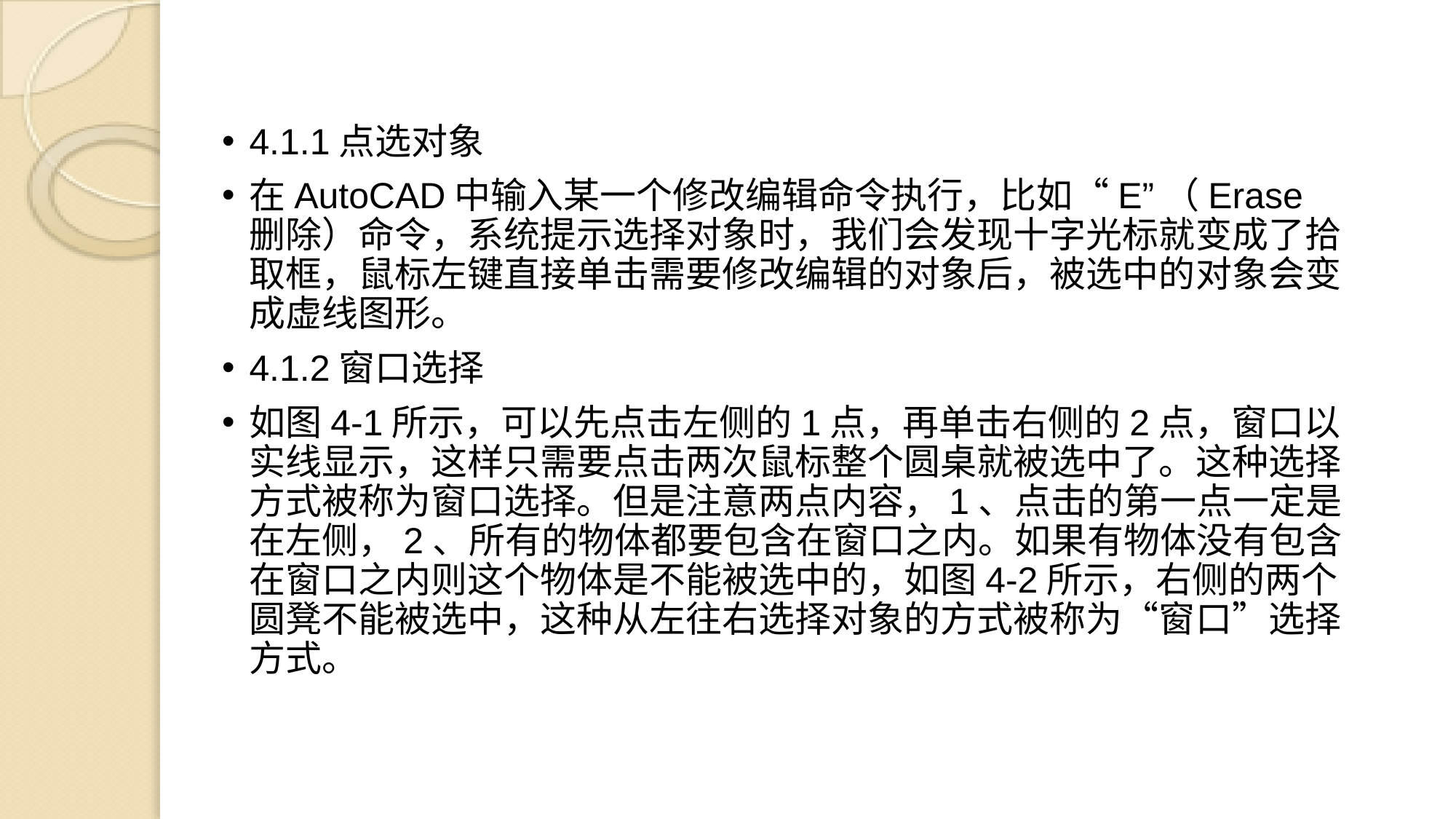

4.1.1点选对象
在AutoCAD中输入某一个修改编辑命令执行，比如“E”（Erase删除）命令，系统提示选择对象时，我们会发现十字光标就变成了拾取框，鼠标左键直接单击需要修改编辑的对象后，被选中的对象会变成虚线图形。
4.1.2窗口选择
如图4-1所示，可以先点击左侧的1点，再单击右侧的2点，窗口以实线显示，这样只需要点击两次鼠标整个圆桌就被选中了。这种选择方式被称为窗口选择。但是注意两点内容，1、点击的第一点一定是在左侧，2、所有的物体都要包含在窗口之内。如果有物体没有包含在窗口之内则这个物体是不能被选中的，如图4-2所示，右侧的两个圆凳不能被选中，这种从左往右选择对象的方式被称为“窗口”选择方式。